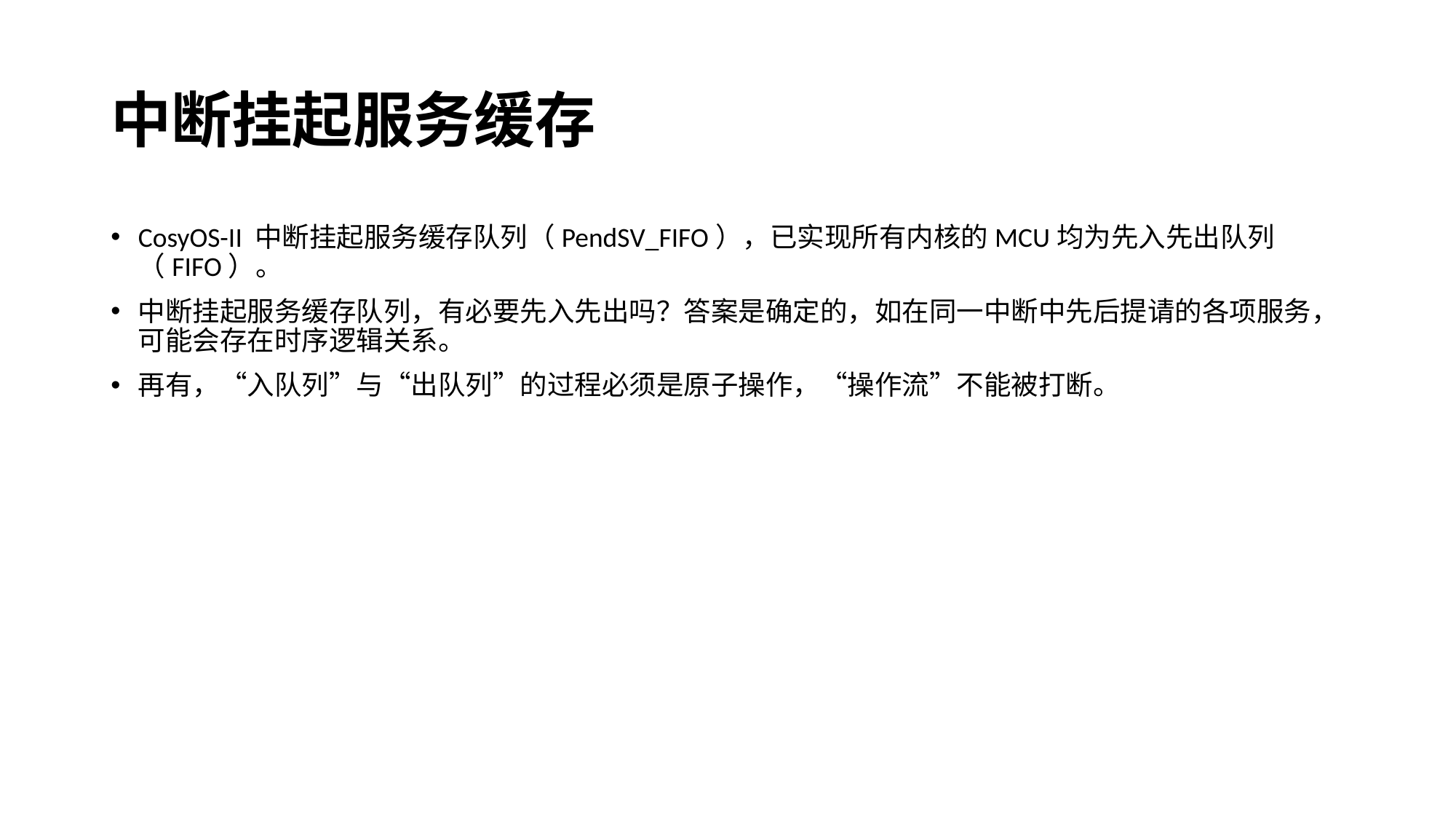

# 中断挂起服务缓存
CosyOS-II 中断挂起服务缓存队列（PendSV_FIFO），已实现所有内核的MCU均为先入先出队列（FIFO）。
中断挂起服务缓存队列，有必要先入先出吗？答案是确定的，如在同一中断中先后提请的各项服务，可能会存在时序逻辑关系。
再有，“入队列”与“出队列”的过程必须是原子操作，“操作流”不能被打断。